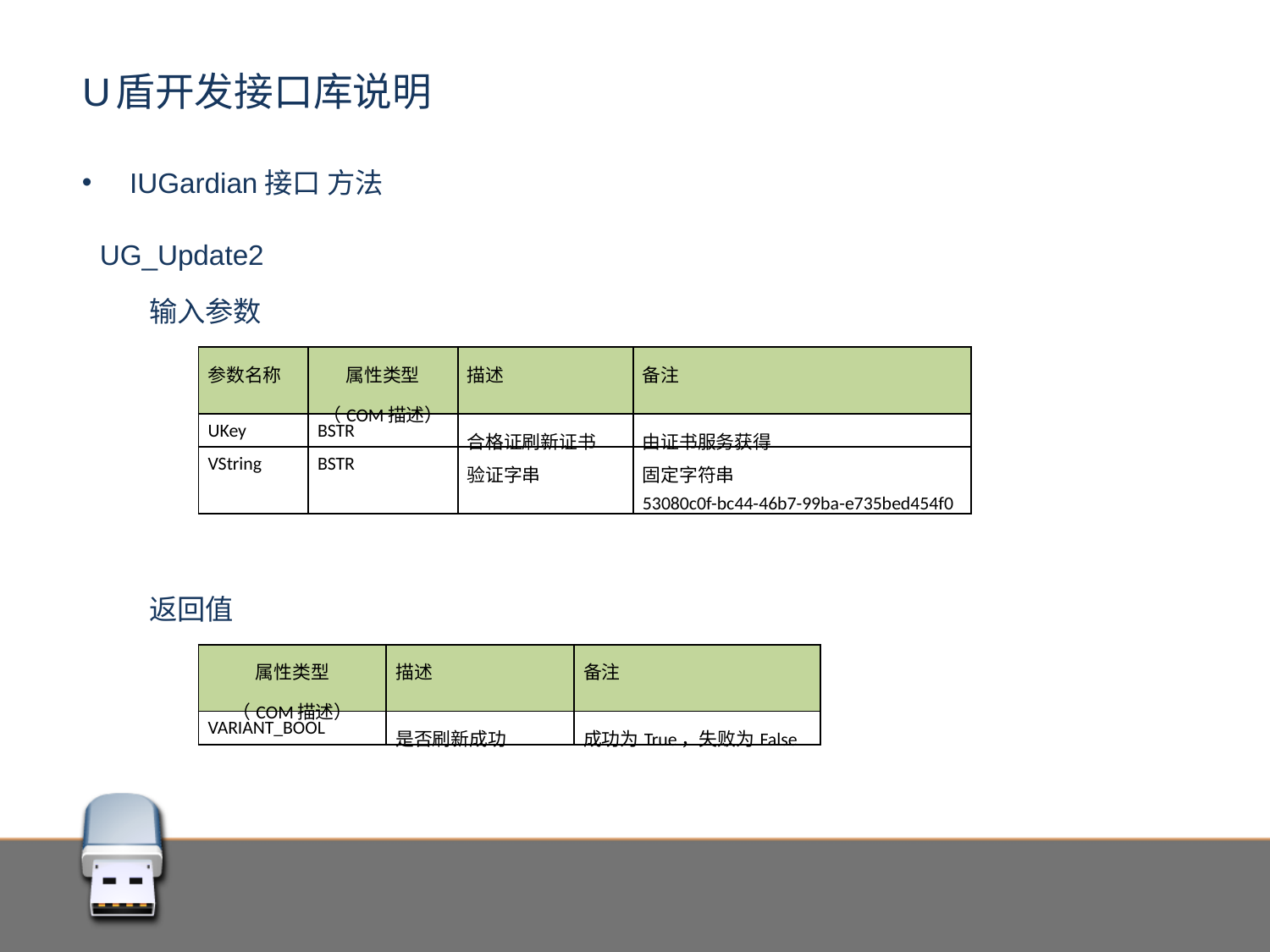

# U盾开发接口库说明
IUGardian接口 方法
	UG_Update2
	输入参数
| 参数名称 | 属性类型 （COM描述） | 描述 | 备注 |
| --- | --- | --- | --- |
| UKey | BSTR | 合格证刷新证书 | 由证书服务获得 |
| VString | BSTR | 验证字串 | 固定字符串 53080c0f-bc44-46b7-99ba-e735bed454f0 |
	返回值
| 属性类型 （COM描述） | 描述 | 备注 |
| --- | --- | --- |
| VARIANT\_BOOL | 是否刷新成功 | 成功为True，失败为False |